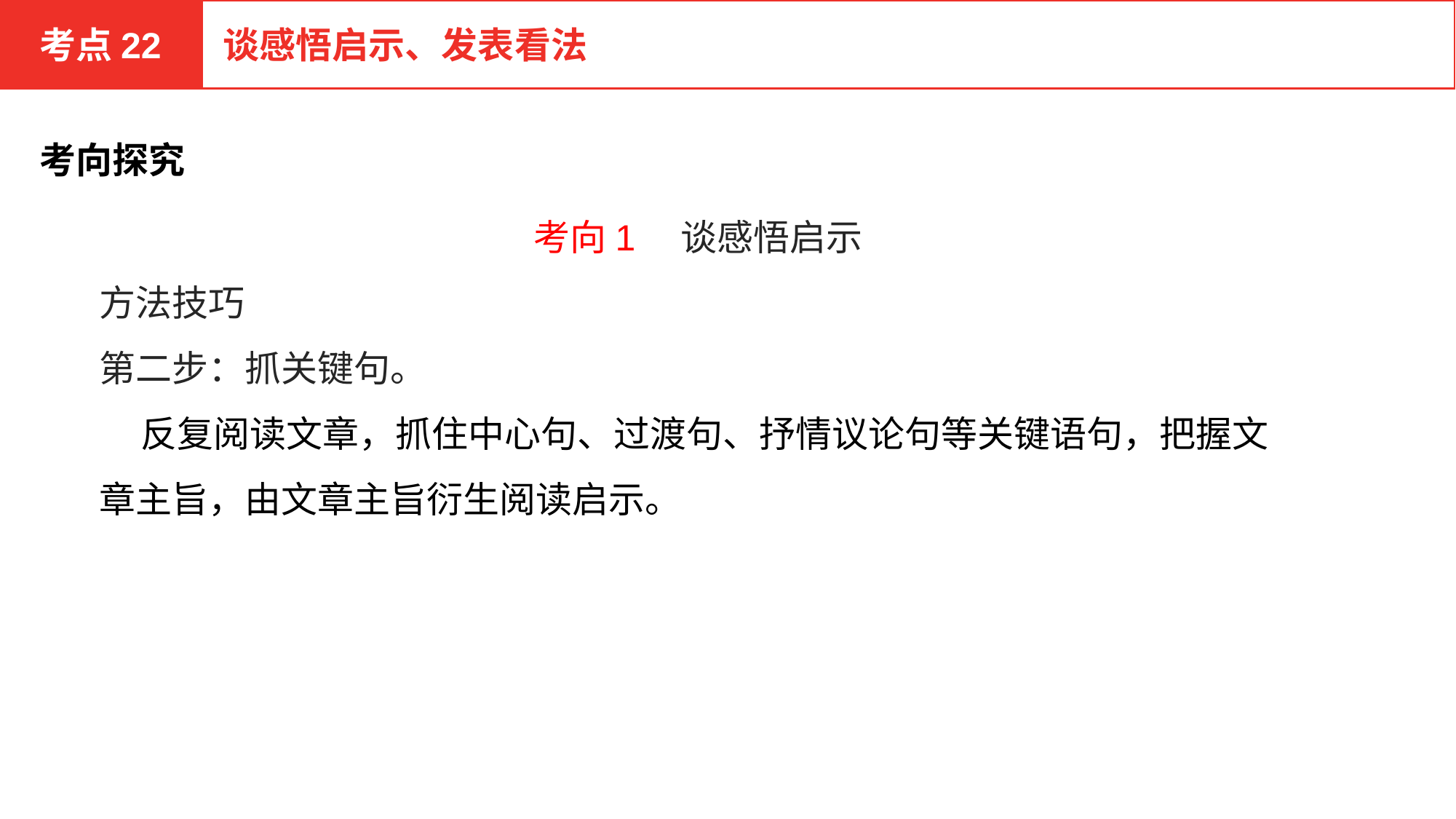

考点22
谈感悟启示、发表看法
考向探究
考向1　谈感悟启示
方法技巧
第二步：抓关键句。
    反复阅读文章，抓住中心句、过渡句、抒情议论句等关键语句，把握文章主旨，由文章主旨衍生阅读启示。